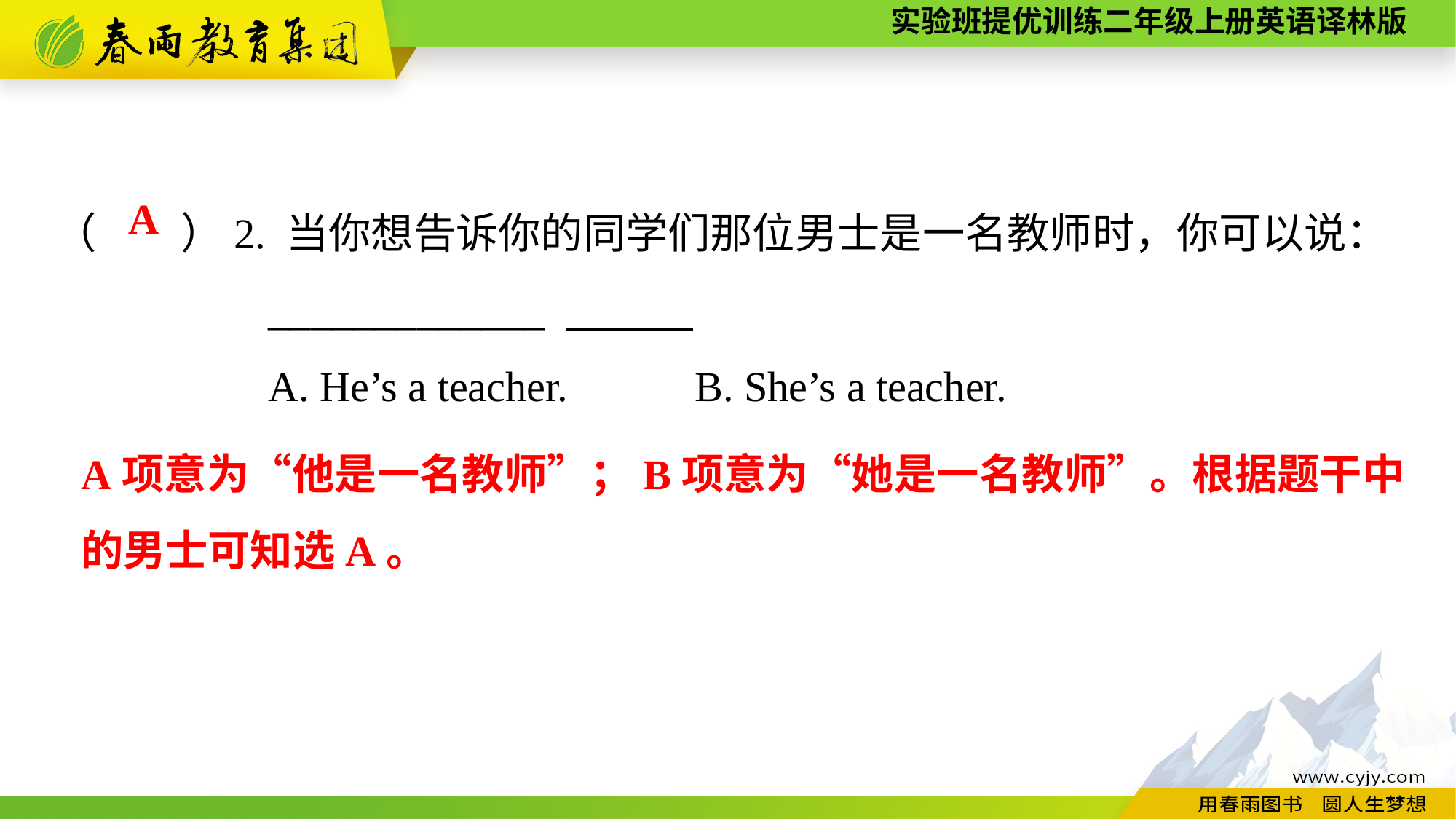

（　　）2. 当你想告诉你的同学们那位男士是一名教师时，你可以说：
_____________
A. He’s a teacher.	         B. She’s a teacher.
A
A项意为“他是一名教师”；B项意为“她是一名教师”。根据题干中的男士可知选A。